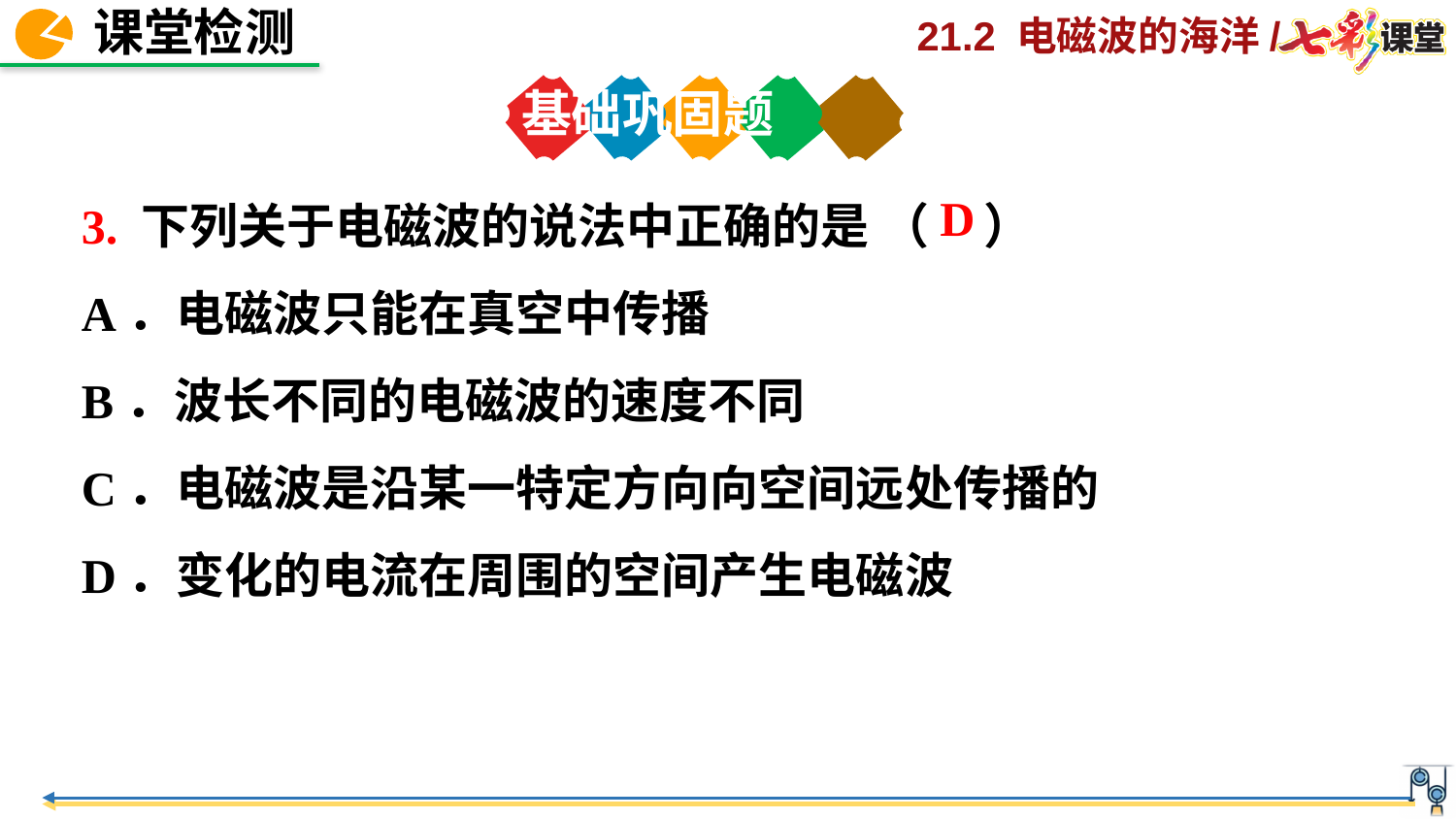

基础巩固题

3. 下列关于电磁波的说法中正确的是 （     ）
A．电磁波只能在真空中传播
B．波长不同的电磁波的速度不同
C．电磁波是沿某一特定方向向空间远处传播的
D．变化的电流在周围的空间产生电磁波
D